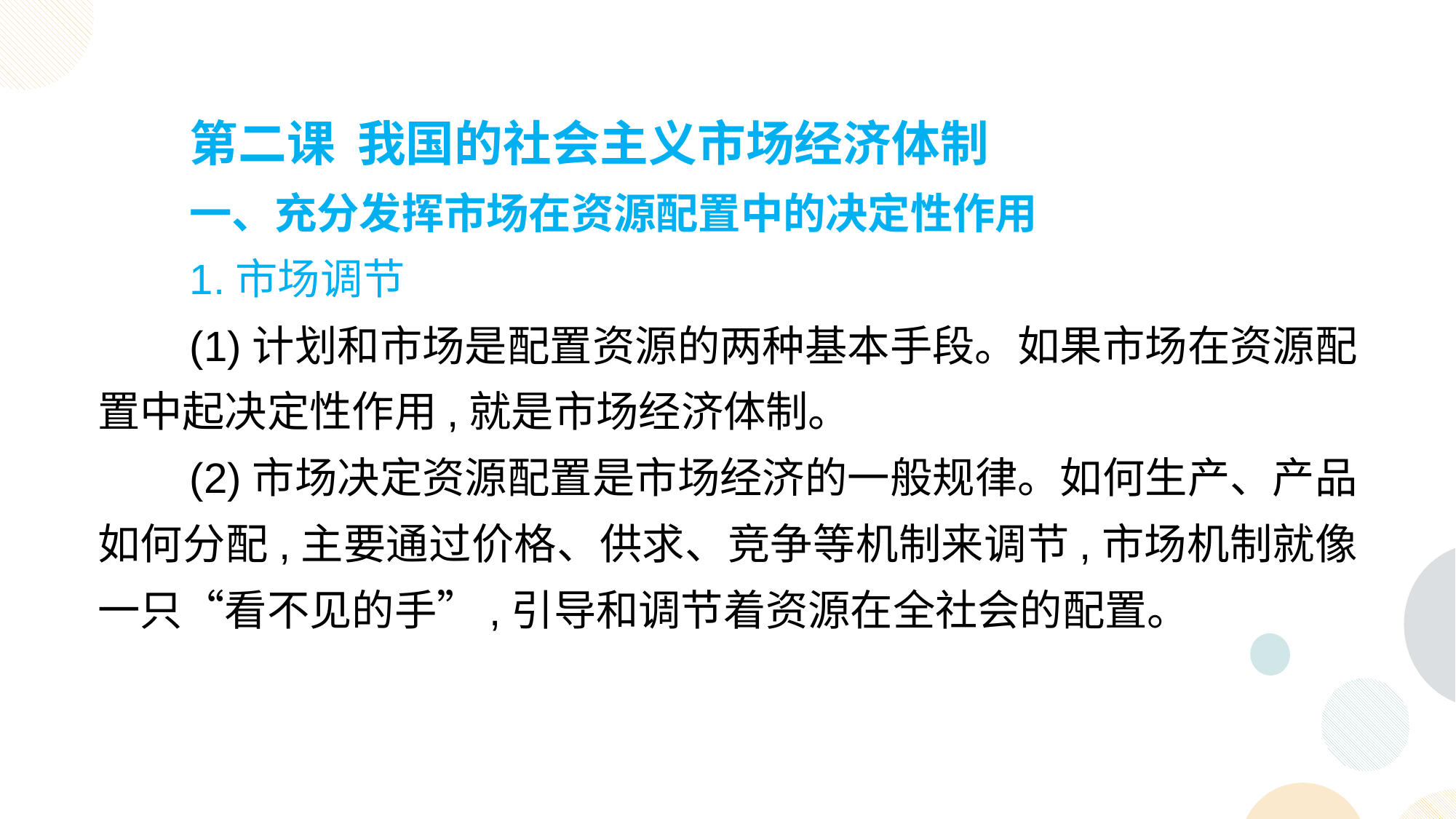

第二课  我国的社会主义市场经济体制
一、充分发挥市场在资源配置中的决定性作用
1.市场调节
(1)计划和市场是配置资源的两种基本手段。如果市场在资源配置中起决定性作用,就是市场经济体制。
(2)市场决定资源配置是市场经济的一般规律。如何生产、产品如何分配,主要通过价格、供求、竞争等机制来调节,市场机制就像一只“看不见的手”,引导和调节着资源在全社会的配置。